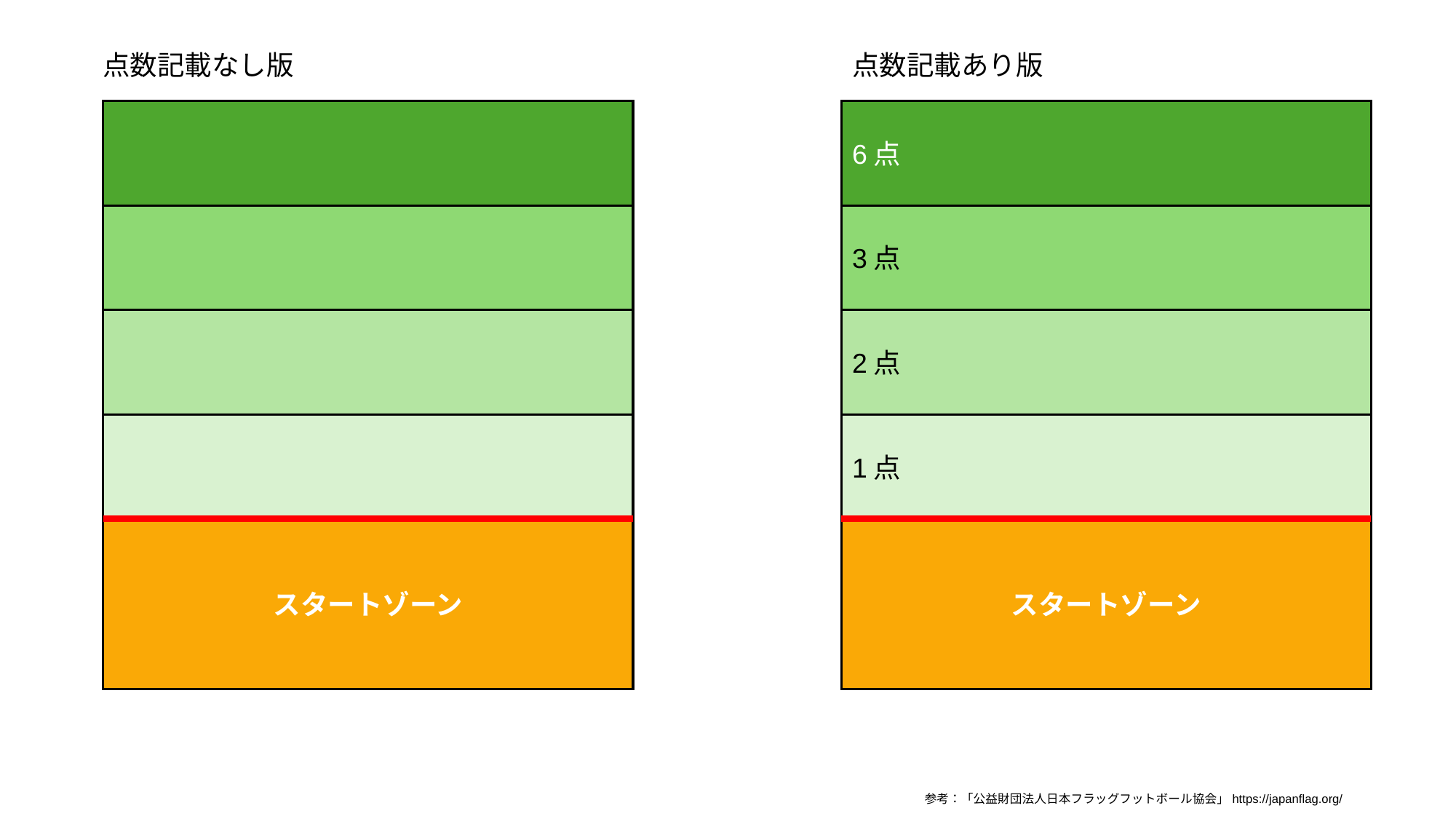

点数記載なし版
点数記載あり版

スタートゾーン
6点
3点
2点
1点
スタートゾーン
参考：「公益財団法人日本フラッグフットボール協会」https://japanflag.org/